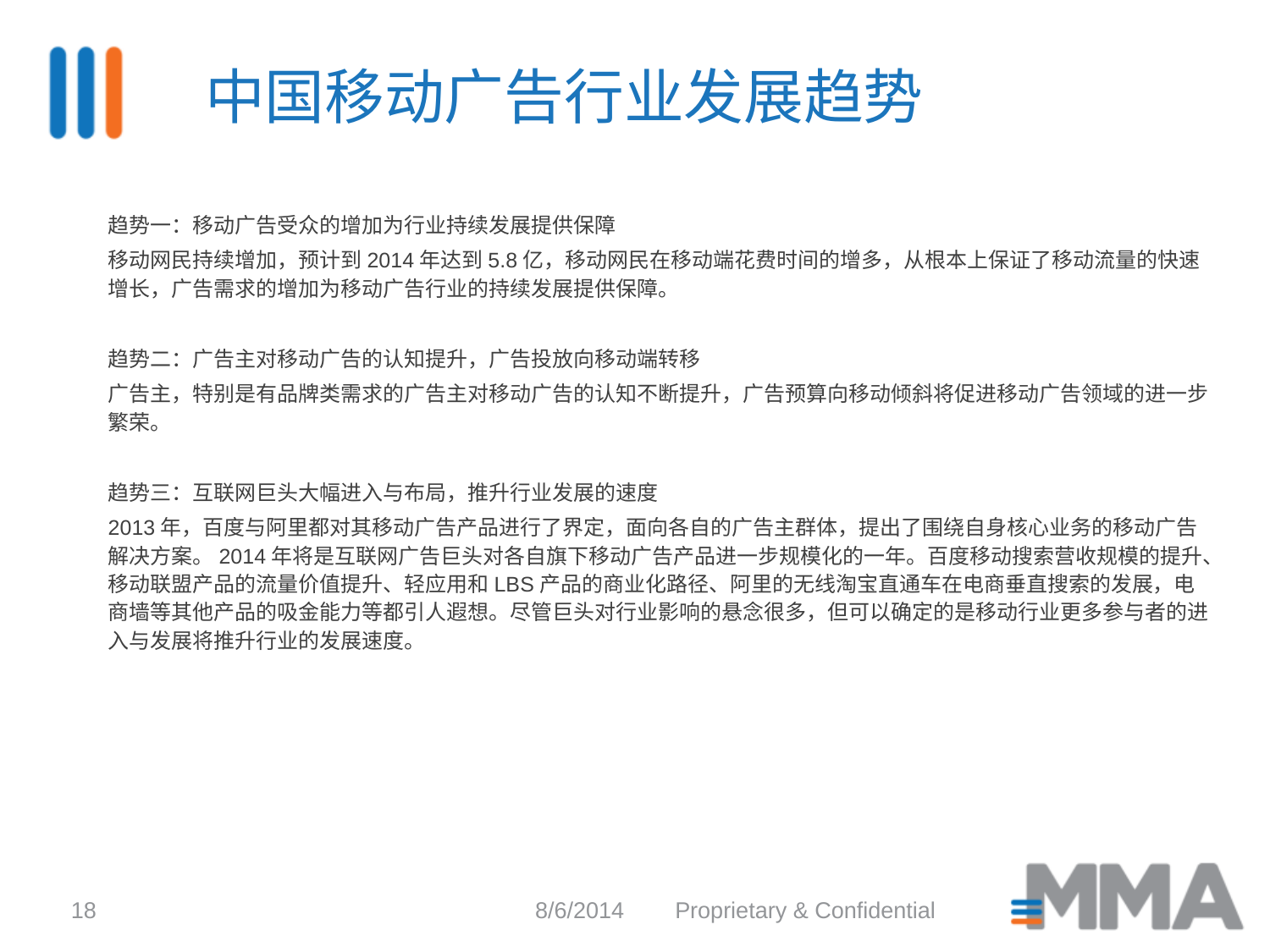

中国移动广告行业发展趋势

趋势一：移动广告受众的增加为行业持续发展提供保障
移动网民持续增加，预计到2014年达到5.8亿，移动网民在移动端花费时间的增多，从根本上保证了移动流量的快速增长，广告需求的增加为移动广告行业的持续发展提供保障。

趋势二：广告主对移动广告的认知提升，广告投放向移动端转移
广告主，特别是有品牌类需求的广告主对移动广告的认知不断提升，广告预算向移动倾斜将促进移动广告领域的进一步繁荣。

趋势三：互联网巨头大幅进入与布局，推升行业发展的速度
2013年，百度与阿里都对其移动广告产品进行了界定，面向各自的广告主群体，提出了围绕自身核心业务的移动广告解决方案。2014年将是互联网广告巨头对各自旗下移动广告产品进一步规模化的一年。百度移动搜索营收规模的提升、移动联盟产品的流量价值提升、轻应用和LBS产品的商业化路径、阿里的无线淘宝直通车在电商垂直搜索的发展，电商墙等其他产品的吸金能力等都引人遐想。尽管巨头对行业影响的悬念很多，但可以确定的是移动行业更多参与者的进入与发展将推升行业的发展速度。

18
8/6/2014
Proprietary & Confidential